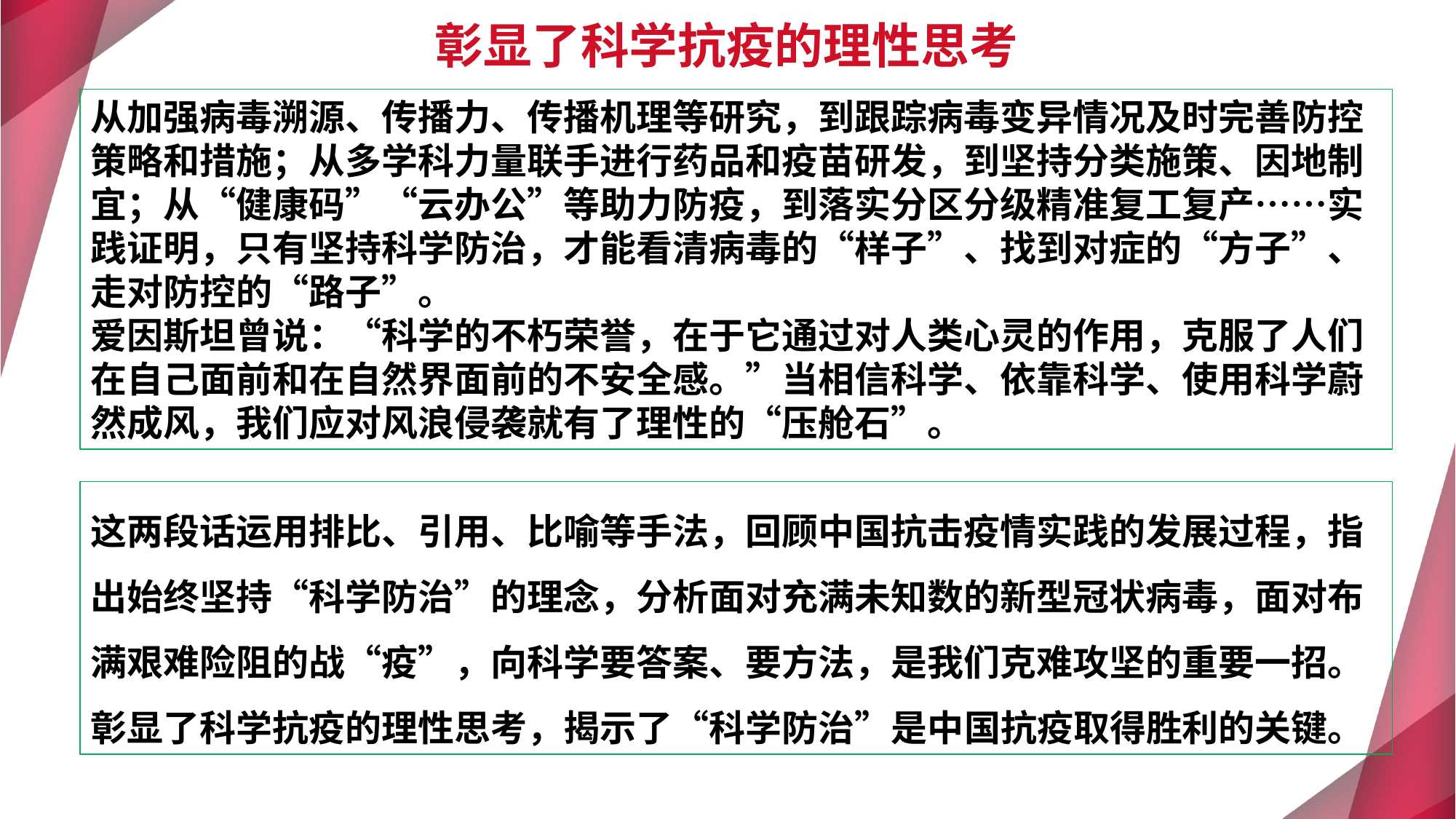

彰显了科学抗疫的理性思考
从加强病毒溯源、传播力、传播机理等研究，到跟踪病毒变异情况及时完善防控策略和措施；从多学科力量联手进行药品和疫苗研发，到坚持分类施策、因地制宜；从“健康码”“云办公”等助力防疫，到落实分区分级精准复工复产……实践证明，只有坚持科学防治，才能看清病毒的“样子”、找到对症的“方子”、走对防控的“路子”。
爱因斯坦曾说：“科学的不朽荣誉，在于它通过对人类心灵的作用，克服了人们在自己面前和在自然界面前的不安全感。”当相信科学、依靠科学、使用科学蔚然成风，我们应对风浪侵袭就有了理性的“压舱石”。
e7d195523061f1c0f55f9af68525816972d868573ada39bc763F3977967589A5F92C178830C92595A6CE4D0132F8C206B2B04C416AAA86B7FD80AB023F78DAEB544E2F013E11B2B95AD21703D1C90034A379EC9026EFAAF5D8D3F6EDD7215B015B463D656B0929A814A5414683A393A7CC9BB506C975E20AD17C211CA623623BC48209FD1E344B18C2900D8641C9B362
这两段话运用排比、引用、比喻等手法，回顾中国抗击疫情实践的发展过程，指出始终坚持“科学防治”的理念，分析面对充满未知数的新型冠状病毒，面对布满艰难险阻的战“疫”，向科学要答案、要方法，是我们克难攻坚的重要一招。彰显了科学抗疫的理性思考，揭示了“科学防治”是中国抗疫取得胜利的关键。